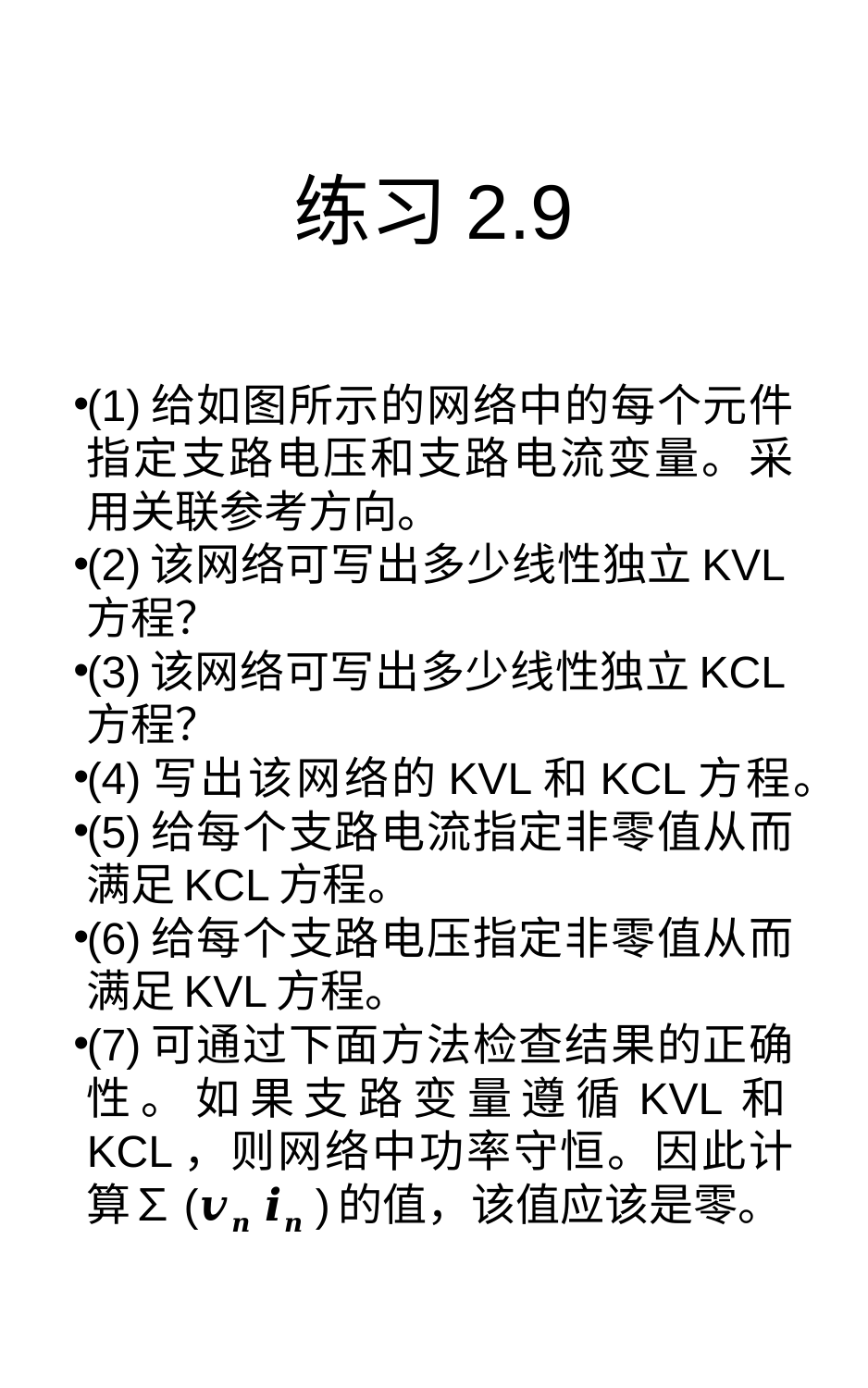

# 练习2.9
(1)给如图所示的网络中的每个元件指定支路电压和支路电流变量。采用关联参考方向。
(2)该网络可写出多少线性独立KVL方程？
(3)该网络可写出多少线性独立KCL方程？
(4)写出该网络的KVL和KCL方程。
(5)给每个支路电流指定非零值从而满足KCL方程。
(6)给每个支路电压指定非零值从而满足KVL方程。
(7)可通过下面方法检查结果的正确性。如果支路变量遵循KVL和KCL，则网络中功率守恒。因此计算∑(𝒗𝒏 𝒊𝒏 )的值，该值应该是零。